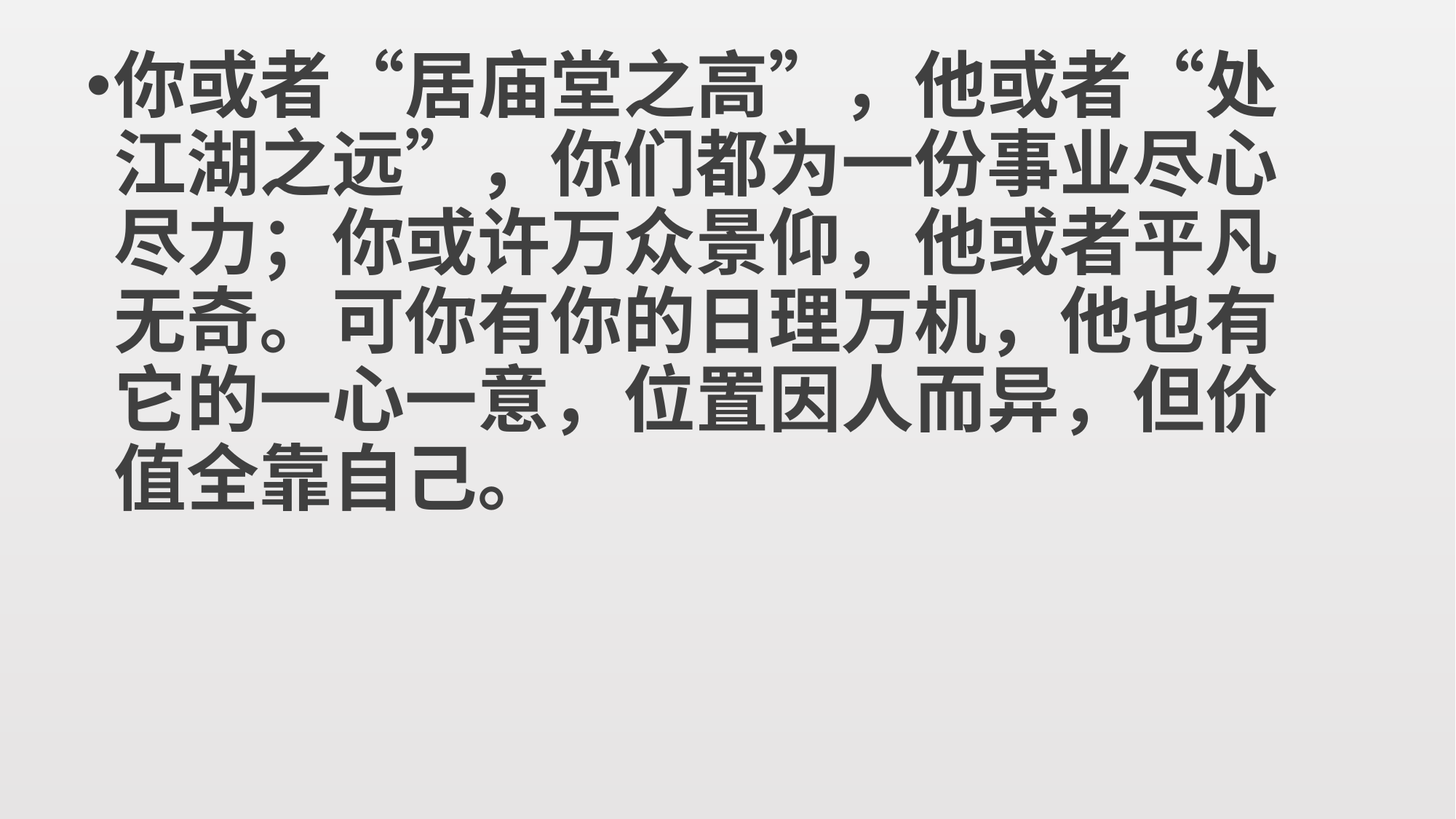

你或者“居庙堂之高”，他或者“处江湖之远”，你们都为一份事业尽心尽力；你或许万众景仰，他或者平凡无奇。可你有你的日理万机，他也有它的一心一意，位置因人而异，但价值全靠自己。